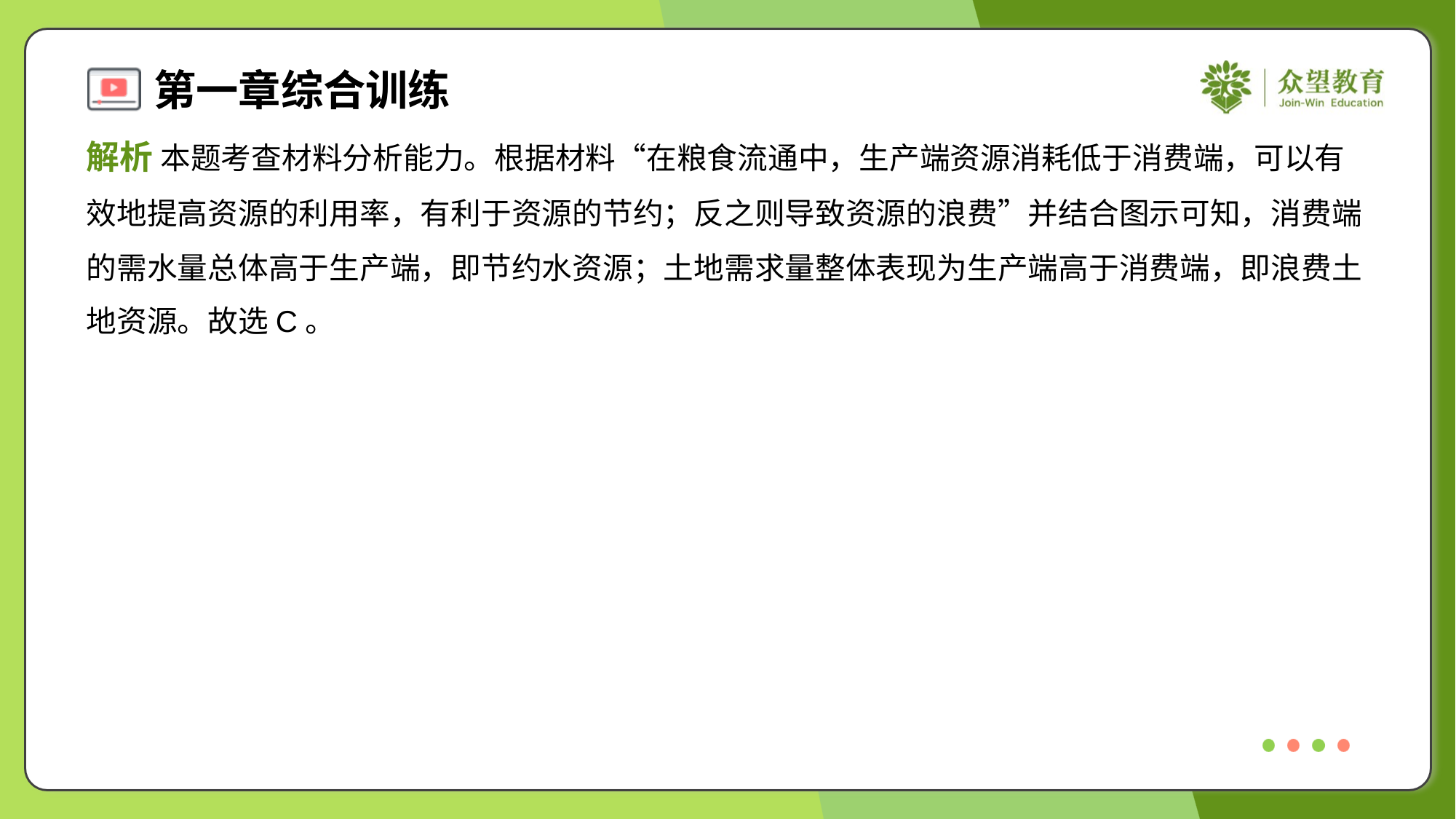

解析 本题考查材料分析能力。根据材料“在粮食流通中，生产端资源消耗低于消费端，可以有
效地提高资源的利用率，有利于资源的节约；反之则导致资源的浪费”并结合图示可知，消费端
的需水量总体高于生产端，即节约水资源；土地需求量整体表现为生产端高于消费端，即浪费土
地资源。故选C。